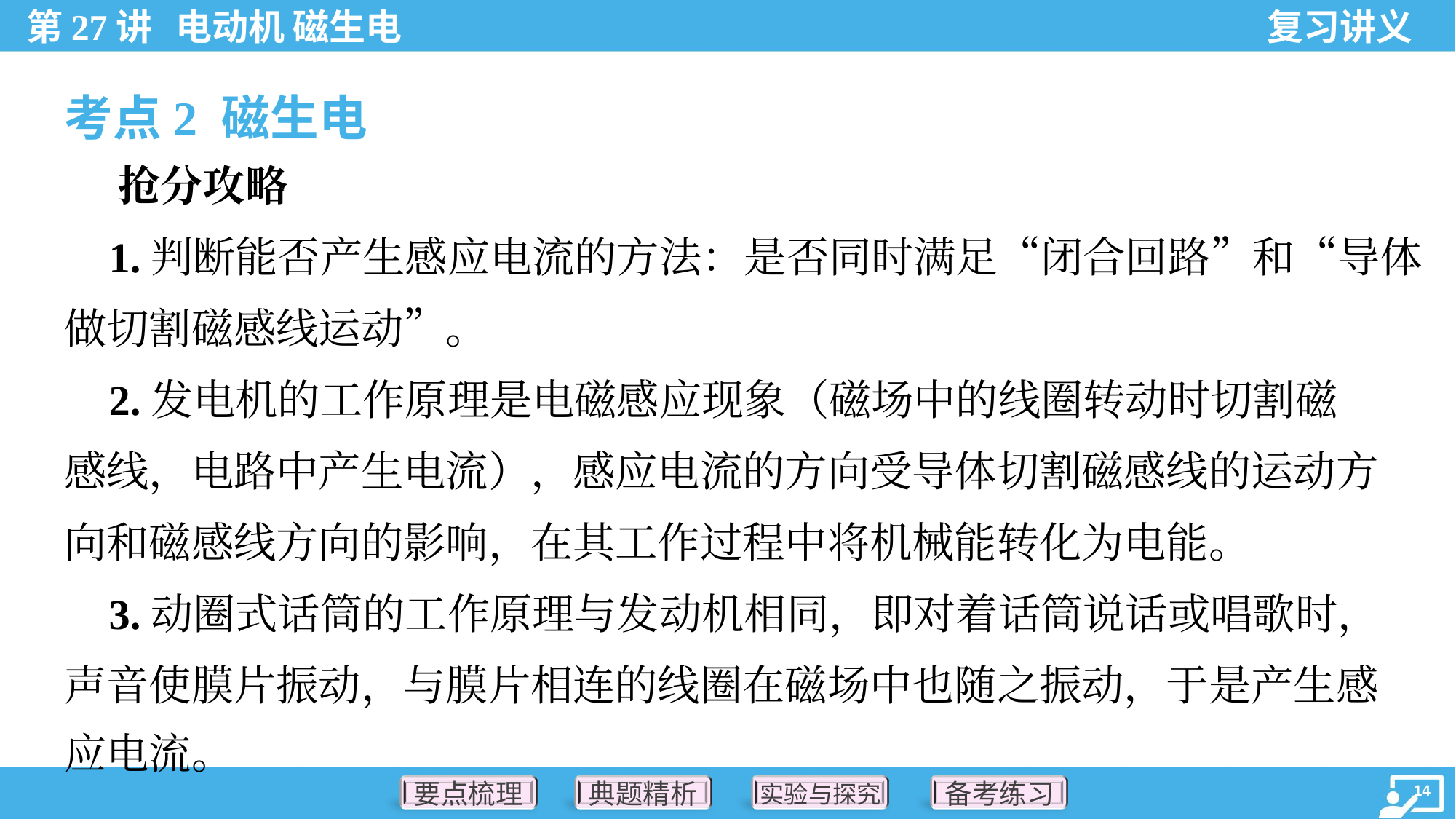

考点2 磁生电
    抢分攻略
    1.判断能否产生感应电流的方法：是否同时满足“闭合回路”和“导体
做切割磁感线运动”。
    2.发电机的工作原理是电磁感应现象（磁场中的线圈转动时切割磁
感线，电路中产生电流），感应电流的方向受导体切割磁感线的运动方
向和磁感线方向的影响，在其工作过程中将机械能转化为电能。
    3.动圈式话筒的工作原理与发动机相同，即对着话筒说话或唱歌时，
声音使膜片振动，与膜片相连的线圈在磁场中也随之振动，于是产生感
应电流。